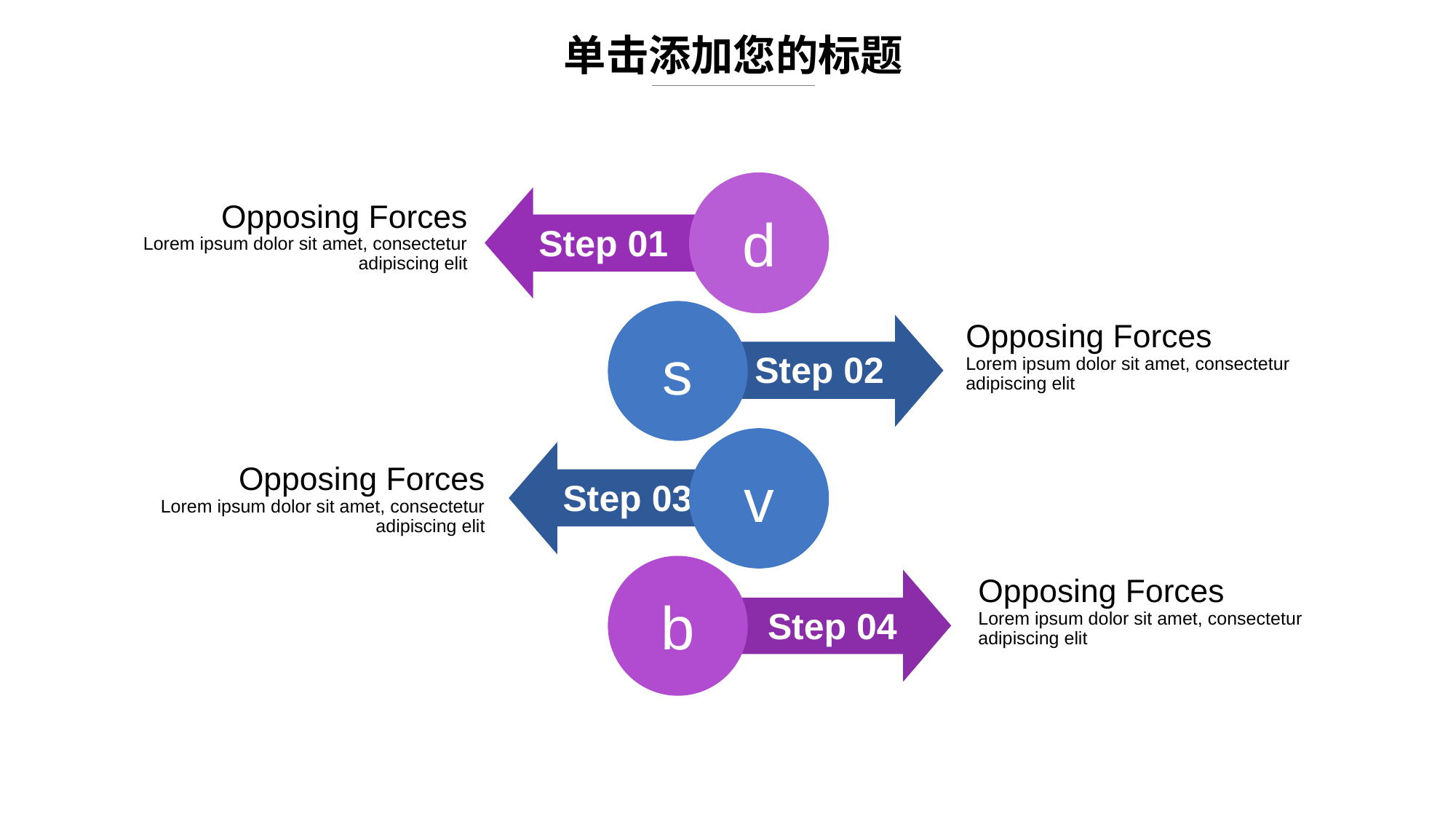

单击添加您的标题
d

Step 01
Opposing Forces
Lorem ipsum dolor sit amet, consectetur adipiscing elit
s
Opposing Forces
Lorem ipsum dolor sit amet, consectetur adipiscing elit

Step 02
v

Step 03
Opposing Forces
Lorem ipsum dolor sit amet, consectetur adipiscing elit
b

Step 04
Opposing Forces
Lorem ipsum dolor sit amet, consectetur adipiscing elit